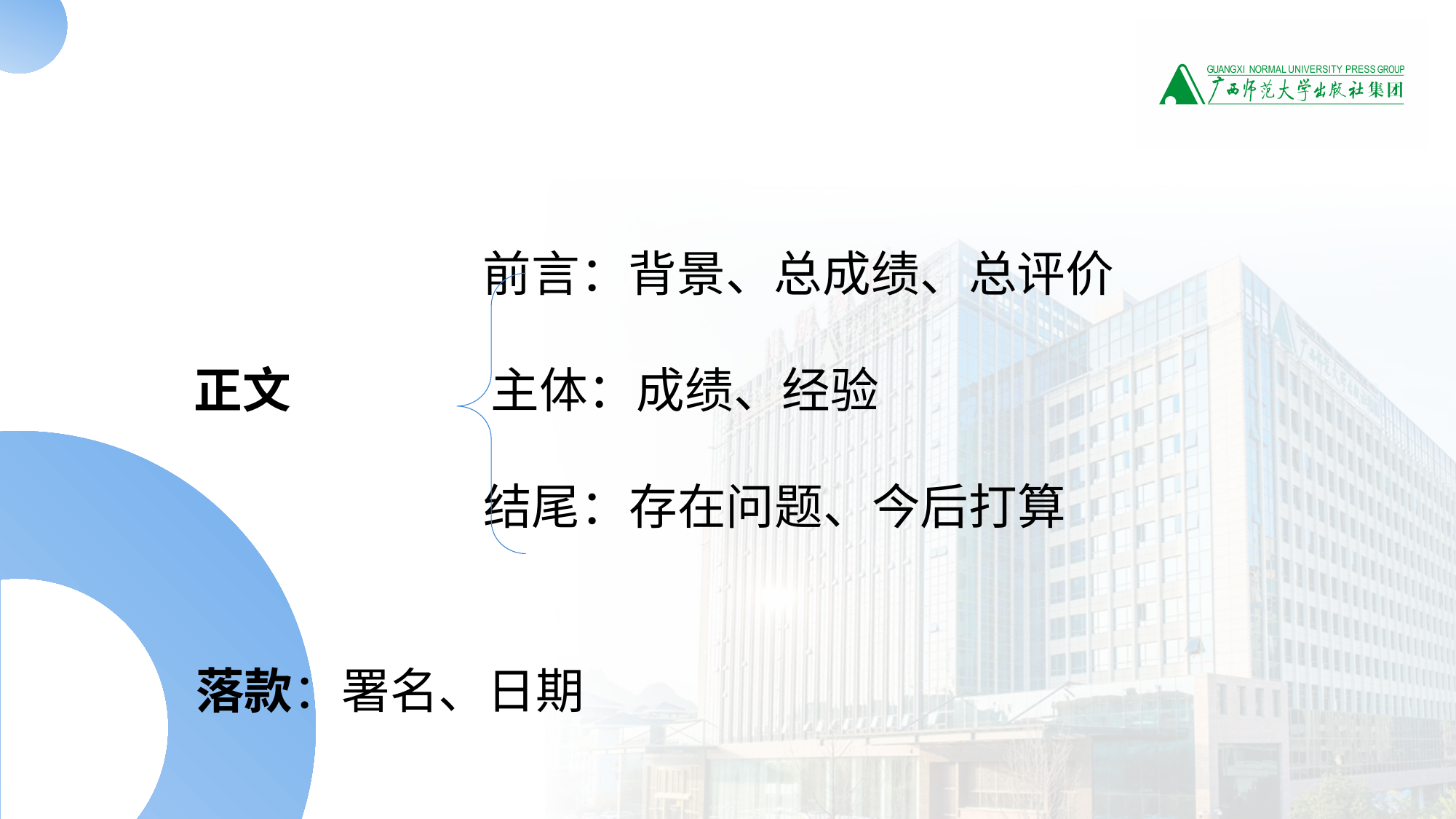

前言：背景、总成绩、总评价

正文                  主体：成绩、经验

                         结尾：存在问题、今后打算

落款：署名、日期